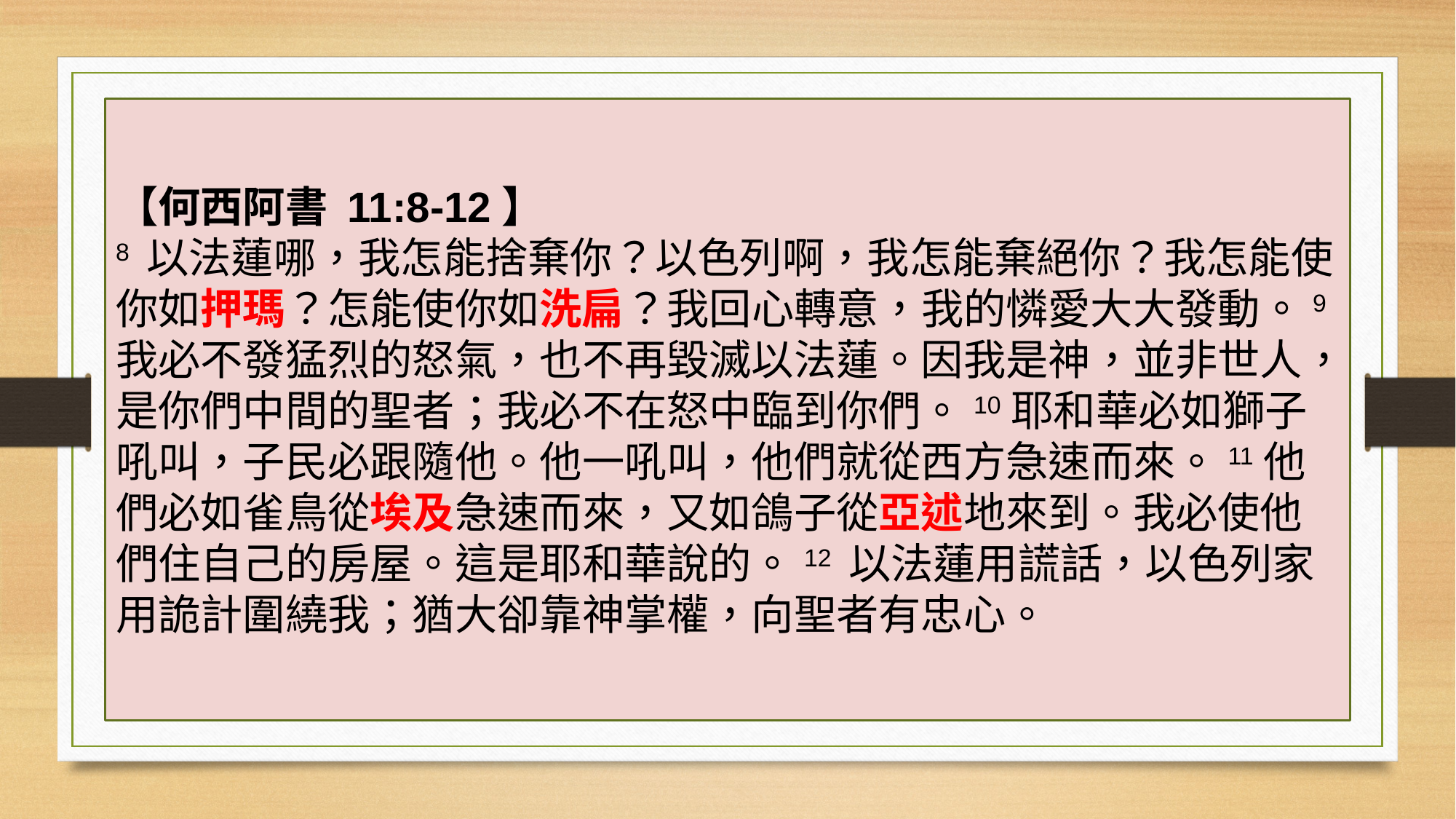

【何西阿書 11:8-12】
8 以法蓮哪，我怎能捨棄你？以色列啊，我怎能棄絕你？我怎能使你如押瑪？怎能使你如洗扁？我回心轉意，我的憐愛大大發動。9我必不發猛烈的怒氣，也不再毀滅以法蓮。因我是神，並非世人，是你們中間的聖者；我必不在怒中臨到你們。10耶和華必如獅子吼叫，子民必跟隨他。他一吼叫，他們就從西方急速而來。11他們必如雀鳥從埃及急速而來，又如鴿子從亞述地來到。我必使他們住自己的房屋。這是耶和華說的。12 以法蓮用謊話，以色列家用詭計圍繞我；猶大卻靠神掌權，向聖者有忠心。
#